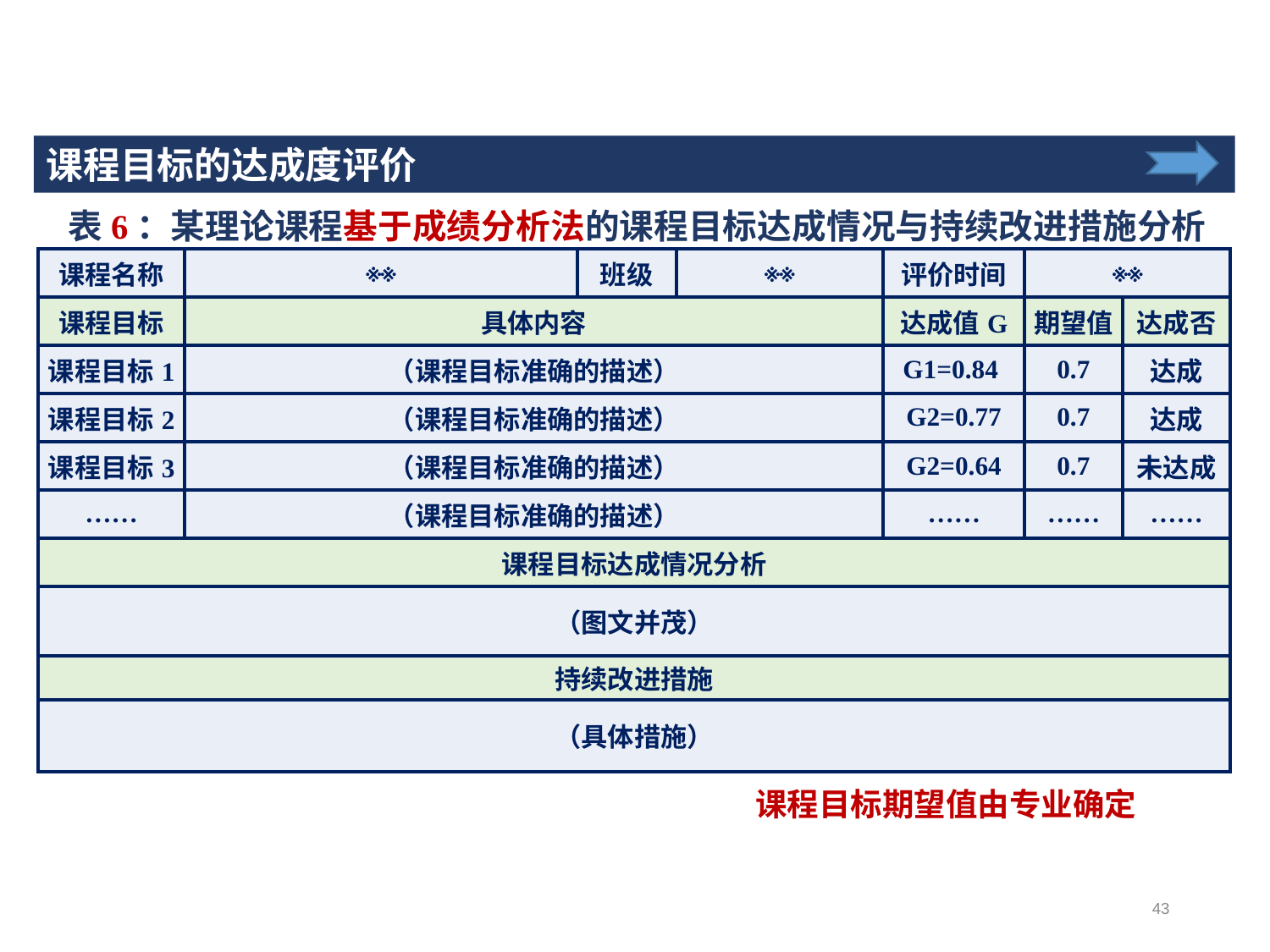

课程目标的达成度评价

表6：某理论课程基于成绩分析法的课程目标达成情况与持续改进措施分析表
| 课程名称 | ※※ | 班级 | ※※ | 评价时间 | ※※ |  |
| --- | --- | --- | --- | --- | --- | --- |
| 课程目标 | 具体内容 |  |  | 达成值G | 期望值 | 达成否 |
| 课程目标1 | （课程目标准确的描述） |  |  | G1=0.84 | 0.7 | 达成 |
| 课程目标2 | （课程目标准确的描述） |  |  | G2=0.77 | 0.7 | 达成 |
| 课程目标3 | （课程目标准确的描述） |  |  | G2=0.64 | 0.7 | 未达成 |
| …… | （课程目标准确的描述） |  |  | …… | …… | …… |
| 课程目标达成情况分析 |  |  |  |  |  |  |
| （图文并茂） |  |  |  |  |  |  |
| 持续改进措施 |  |  |  |  |  |  |
| （具体措施） |  |  |  |  |  |  |
课程目标期望值由专业确定
43